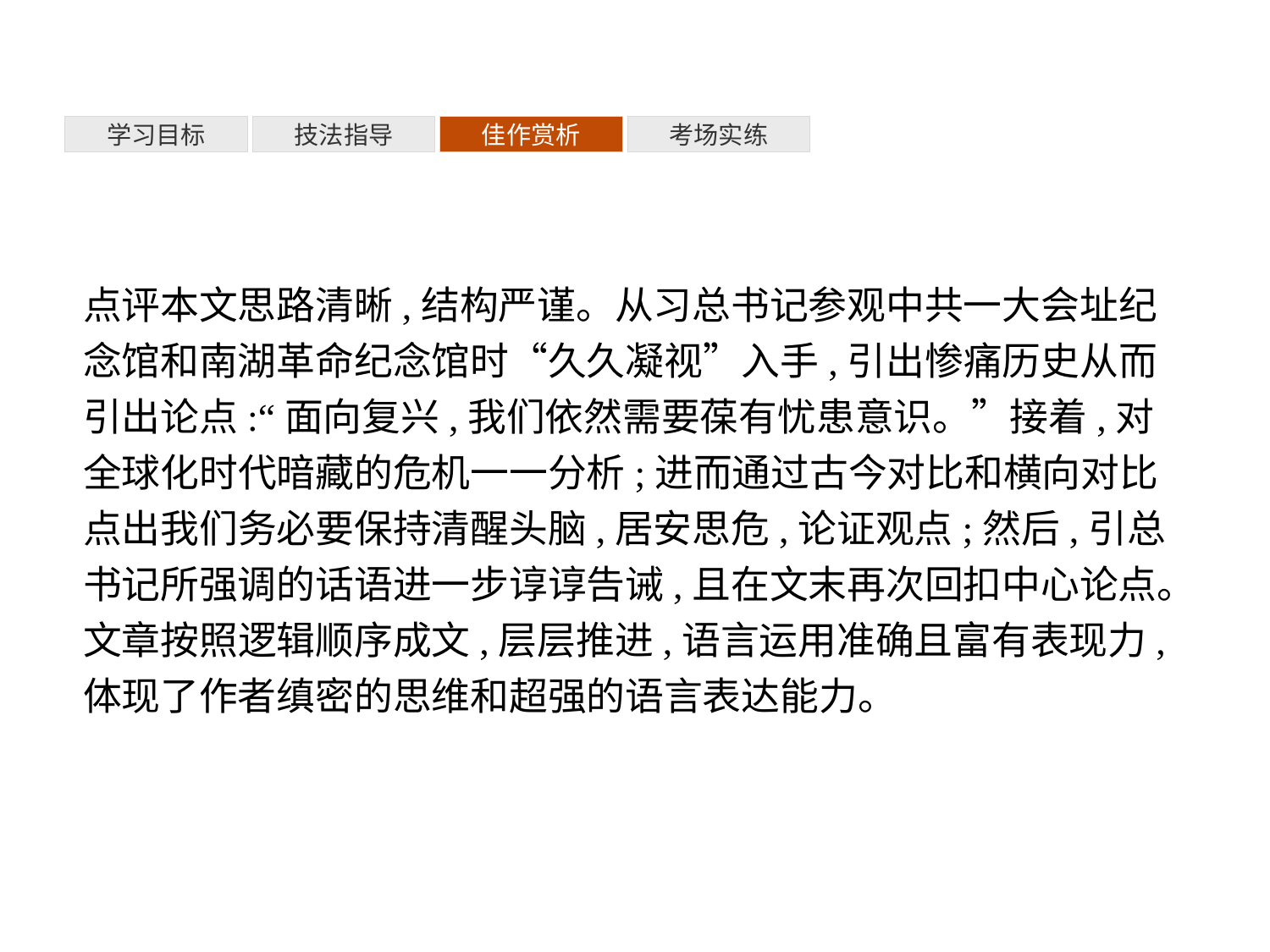

考场实练
学习目标
技法指导
佳作赏析
点评本文思路清晰,结构严谨。从习总书记参观中共一大会址纪念馆和南湖革命纪念馆时“久久凝视”入手,引出惨痛历史从而引出论点:“面向复兴,我们依然需要葆有忧患意识。”接着,对全球化时代暗藏的危机一一分析;进而通过古今对比和横向对比点出我们务必要保持清醒头脑,居安思危,论证观点;然后,引总书记所强调的话语进一步谆谆告诫,且在文末再次回扣中心论点。文章按照逻辑顺序成文,层层推进,语言运用准确且富有表现力,体现了作者缜密的思维和超强的语言表达能力。